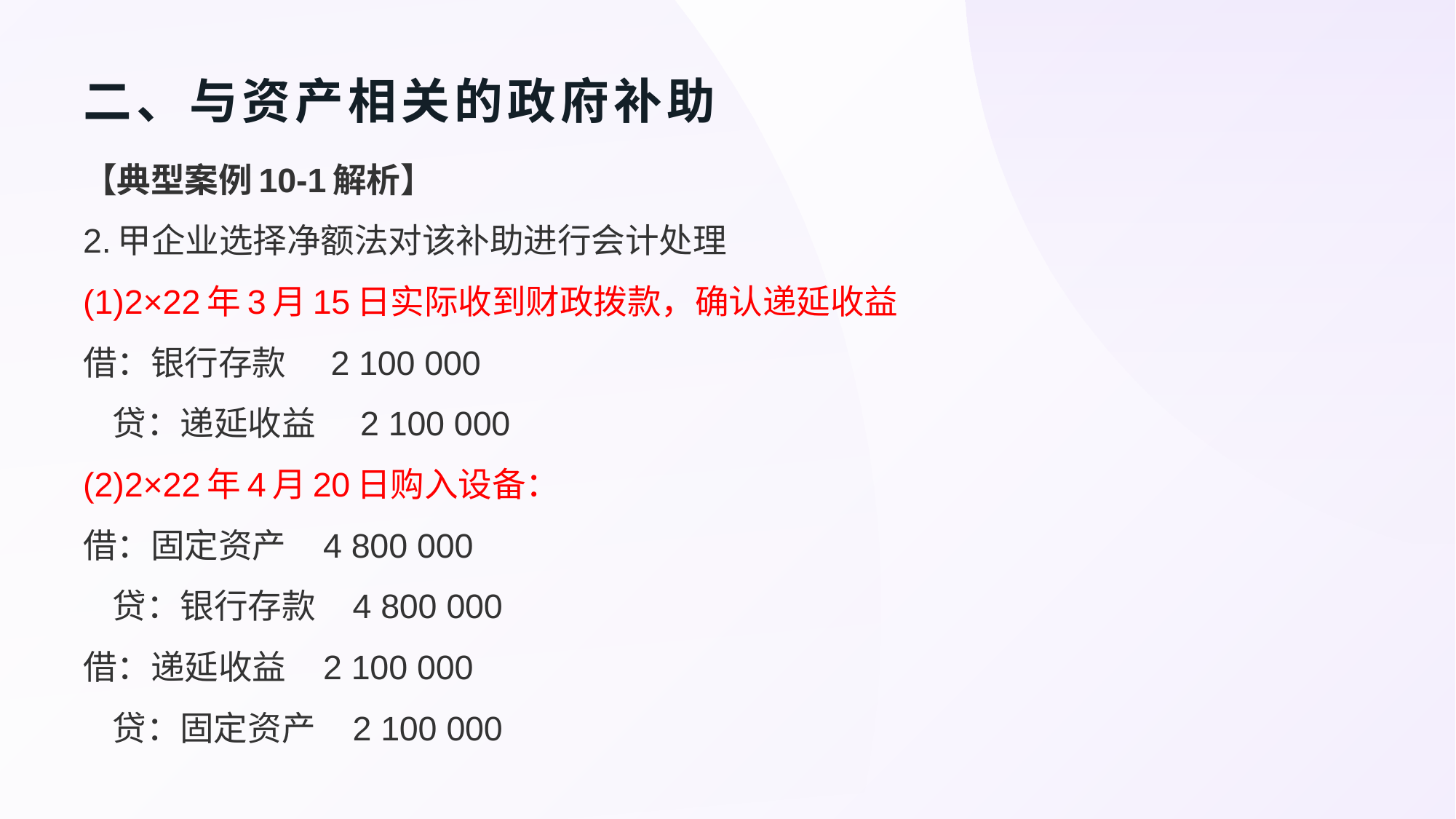

# 二、与资产相关的政府补助
【典型案例10-1解析】
2.甲企业选择净额法对该补助进行会计处理
(1)2×22年3月15日实际收到财政拨款，确认递延收益
借：银行存款     2 100 000
   贷：递延收益     2 100 000
(2)2×22年4月20日购入设备：
借：固定资产    4 800 000
   贷：银行存款    4 800 000
借：递延收益    2 100 000
   贷：固定资产    2 100 000